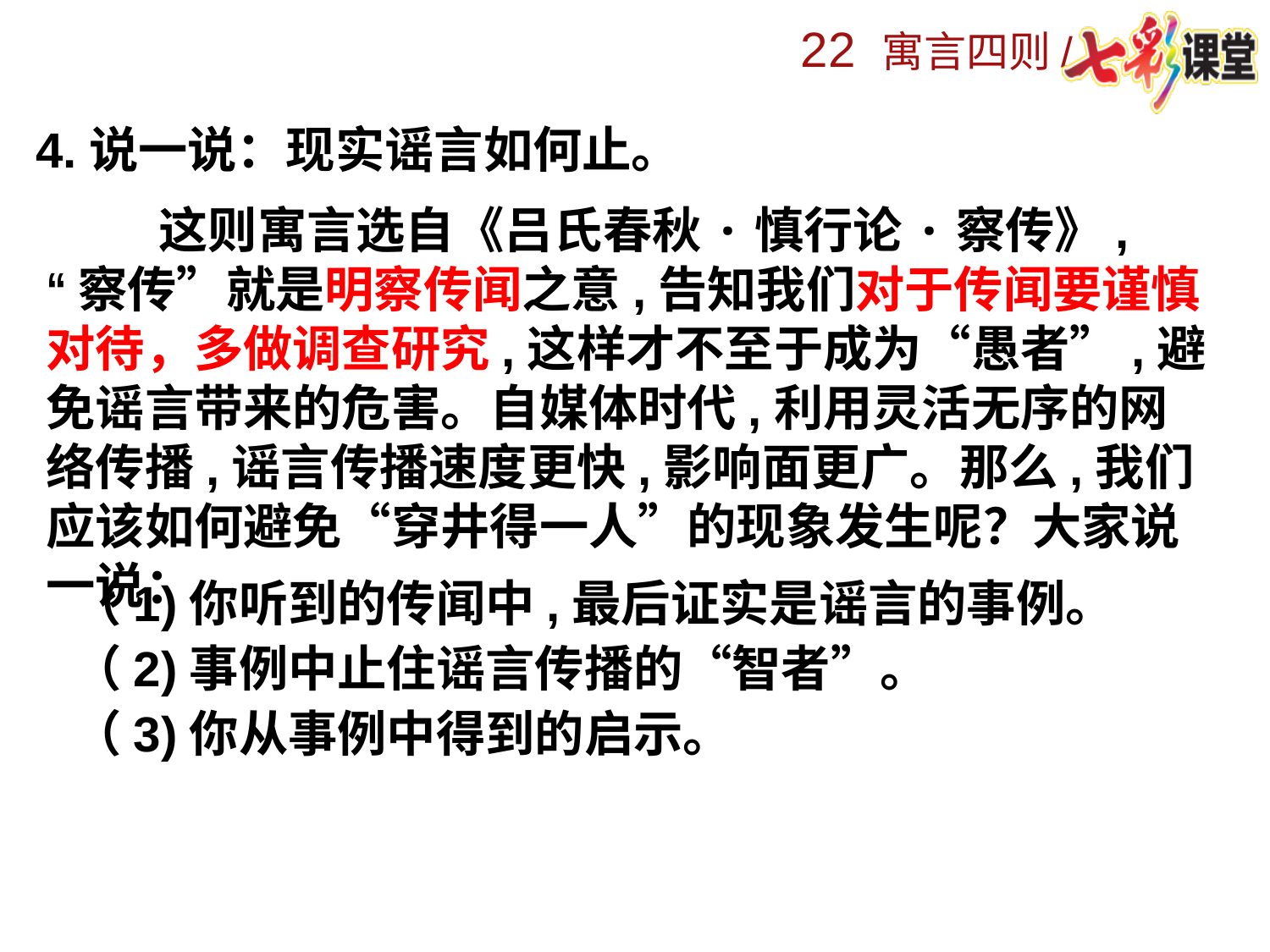

4.说一说：现实谣言如何止。
         这则寓言选自《吕氏春秋·慎行论·察传》, “察传”就是明察传闻之意,告知我们对于传闻要谨慎对待，多做调查研究,这样才不至于成为“愚者”,避免谣言带来的危害。自媒体时代,利用灵活无序的网络传播,谣言传播速度更快,影响面更广。那么,我们应该如何避免“穿井得一人”的现象发生呢？大家说一说：
（1)你听到的传闻中,最后证实是谣言的事例。
（2)事例中止住谣言传播的“智者”。
（3)你从事例中得到的启示。